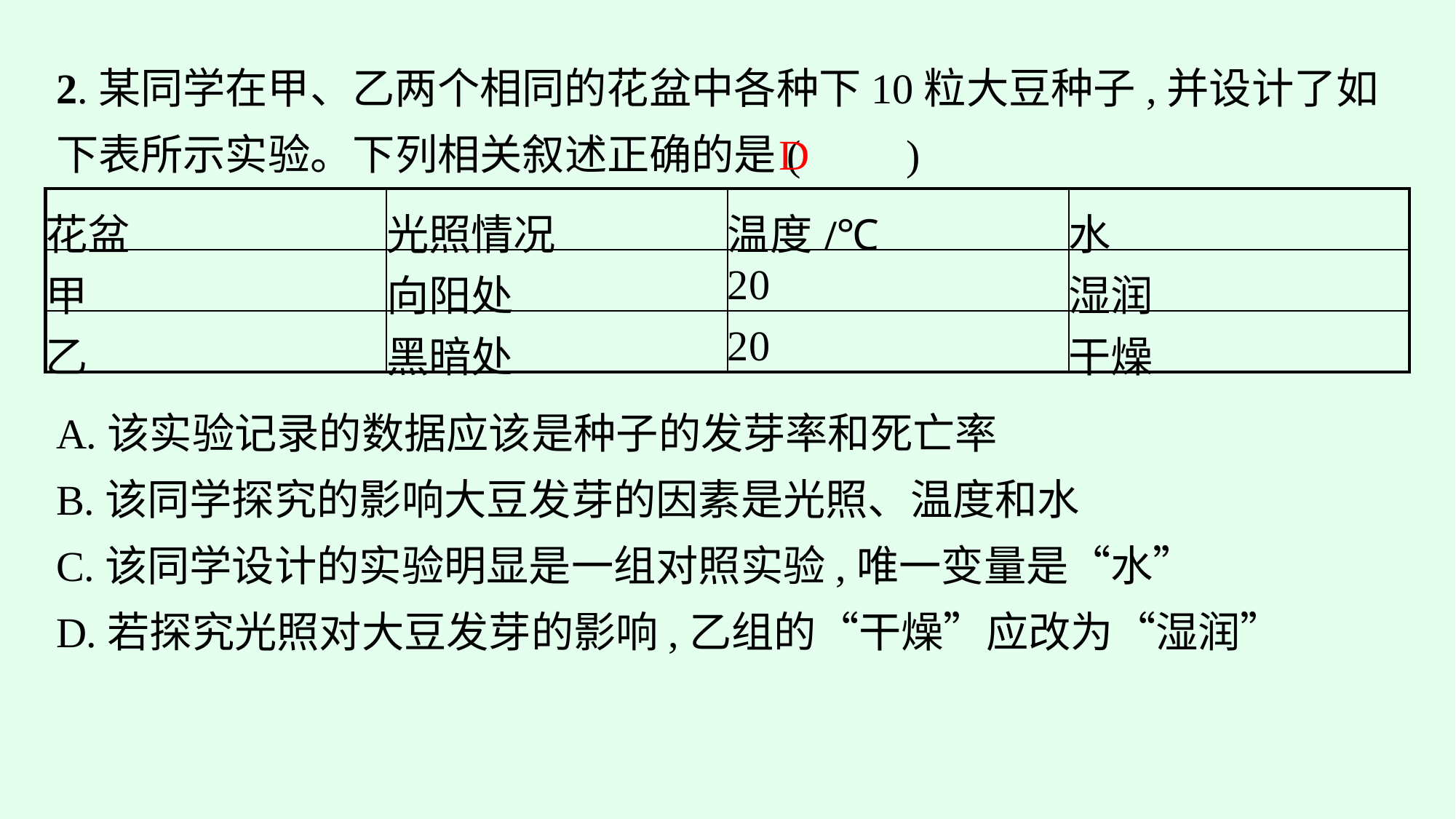

2.某同学在甲、乙两个相同的花盆中各种下10粒大豆种子,并设计了如下表所示实验。下列相关叙述正确的是(　　)
D
| 花盆 | 光照情况 | 温度/℃ | 水 |
| --- | --- | --- | --- |
| 甲 | 向阳处 | 20 | 湿润 |
| 乙 | 黑暗处 | 20 | 干燥 |
A.该实验记录的数据应该是种子的发芽率和死亡率
B.该同学探究的影响大豆发芽的因素是光照、温度和水
C.该同学设计的实验明显是一组对照实验,唯一变量是“水”
D.若探究光照对大豆发芽的影响,乙组的“干燥”应改为“湿润”